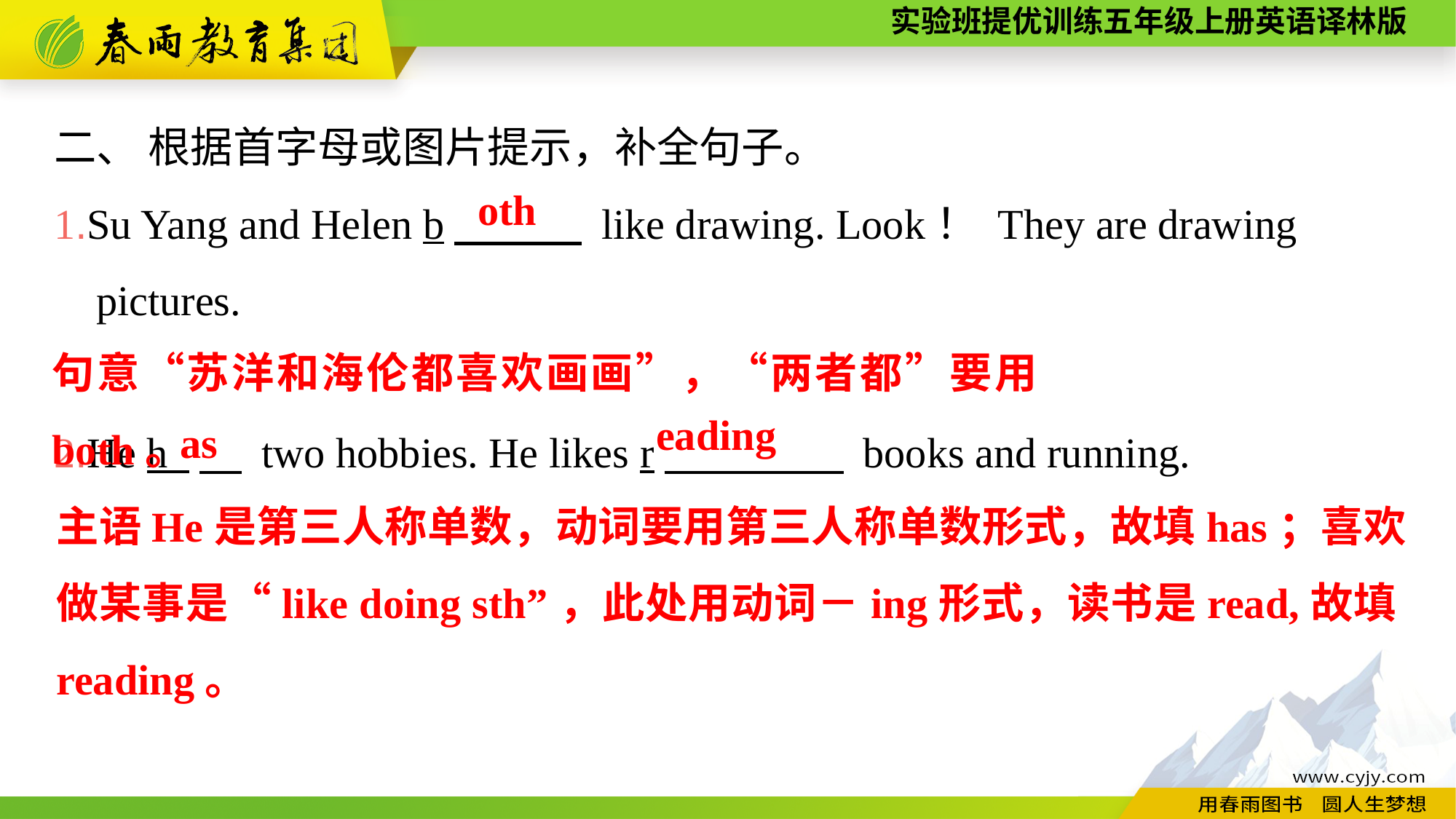

二、 根据首字母或图片提示，补全句子。
1.Su Yang and Helen b　　　 like drawing. Look！ They are drawing
    pictures.

2.He h  　 two hobbies. He likes r　 　　　 books and running.
oth
句意“苏洋和海伦都喜欢画画”，“两者都”要用both。
eading
as
主语He是第三人称单数，动词要用第三人称单数形式，故填has；喜欢做某事是“like doing sth”，此处用动词－ing形式，读书是read,故填reading。